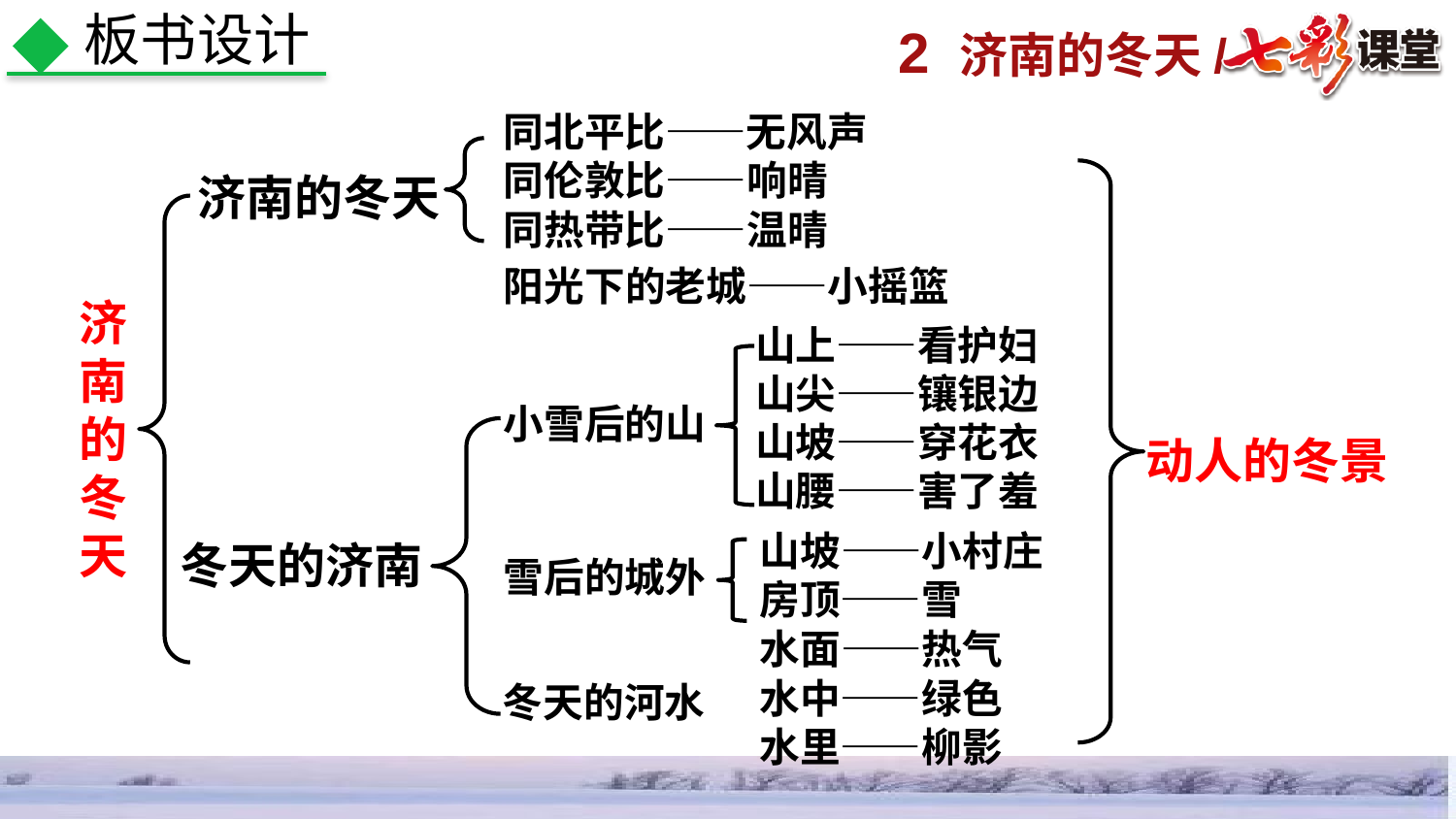

板书设计

同北平比——无风声
同伦敦比——响晴
同热带比——温晴

济南的冬天

阳光下的老城——小摇篮
济南的冬天
山上——看护妇
山尖——镶银边
山坡——穿花衣
山腰——害了羞

小雪后的山
动人的冬景

山坡——小村庄
房顶——雪
冬天的济南

雪后的城外
水面——热气
水中——绿色
水里——柳影
冬天的河水